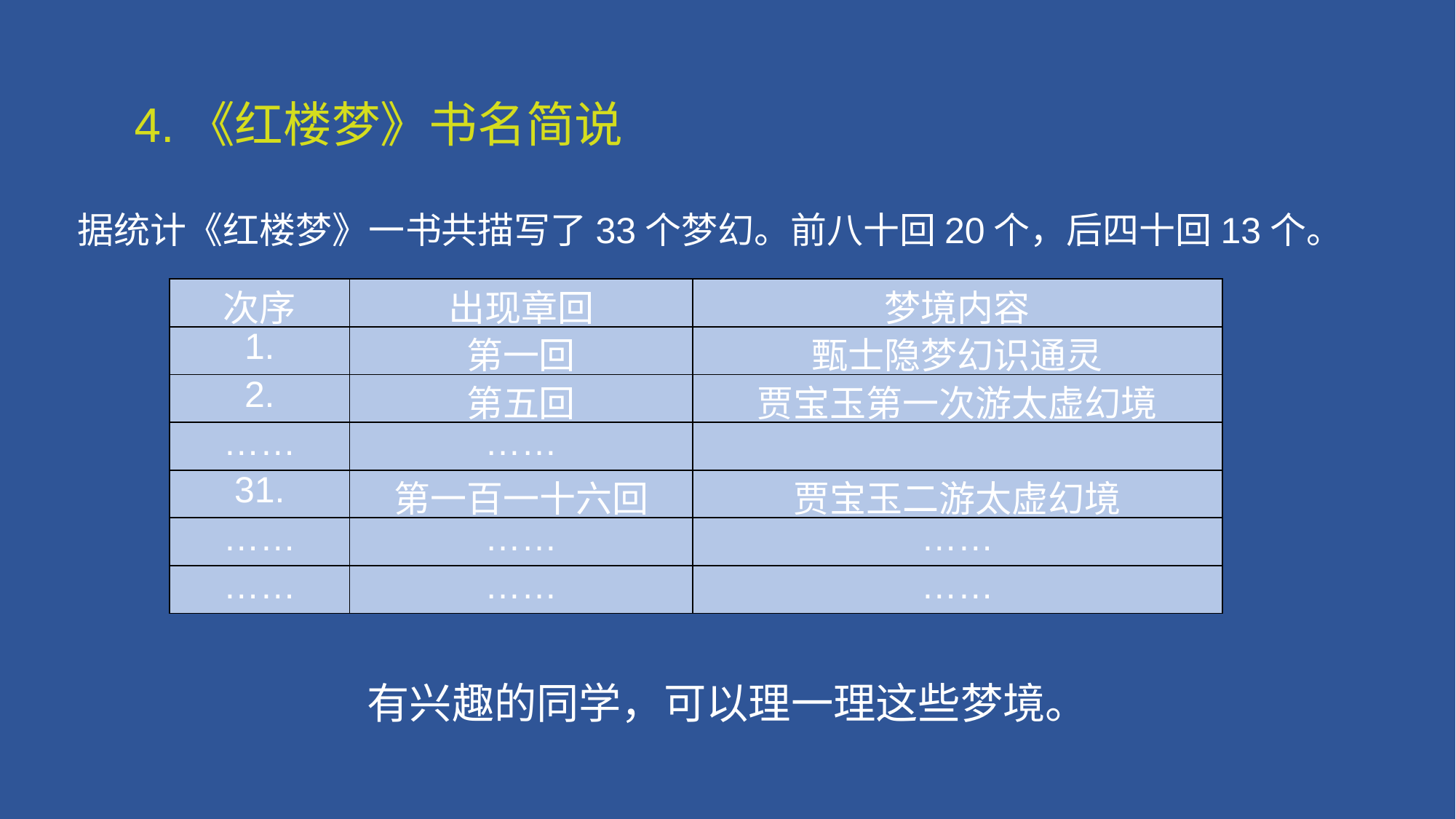

4.《红楼梦》书名简说
据统计《红楼梦》一书共描写了33个梦幻。前八十回20个，后四十回13个。
| 次序 | 出现章回 | 梦境内容 |
| --- | --- | --- |
| 1. | 第一回 | 甄士隐梦幻识通灵 |
| 2. | 第五回 | 贾宝玉第一次游太虚幻境 |
| …… | …… |  |
| 31. | 第一百一十六回 | 贾宝玉二游太虚幻境 |
| …… | …… | …… |
| …… | …… | …… |
有兴趣的同学，可以理一理这些梦境。